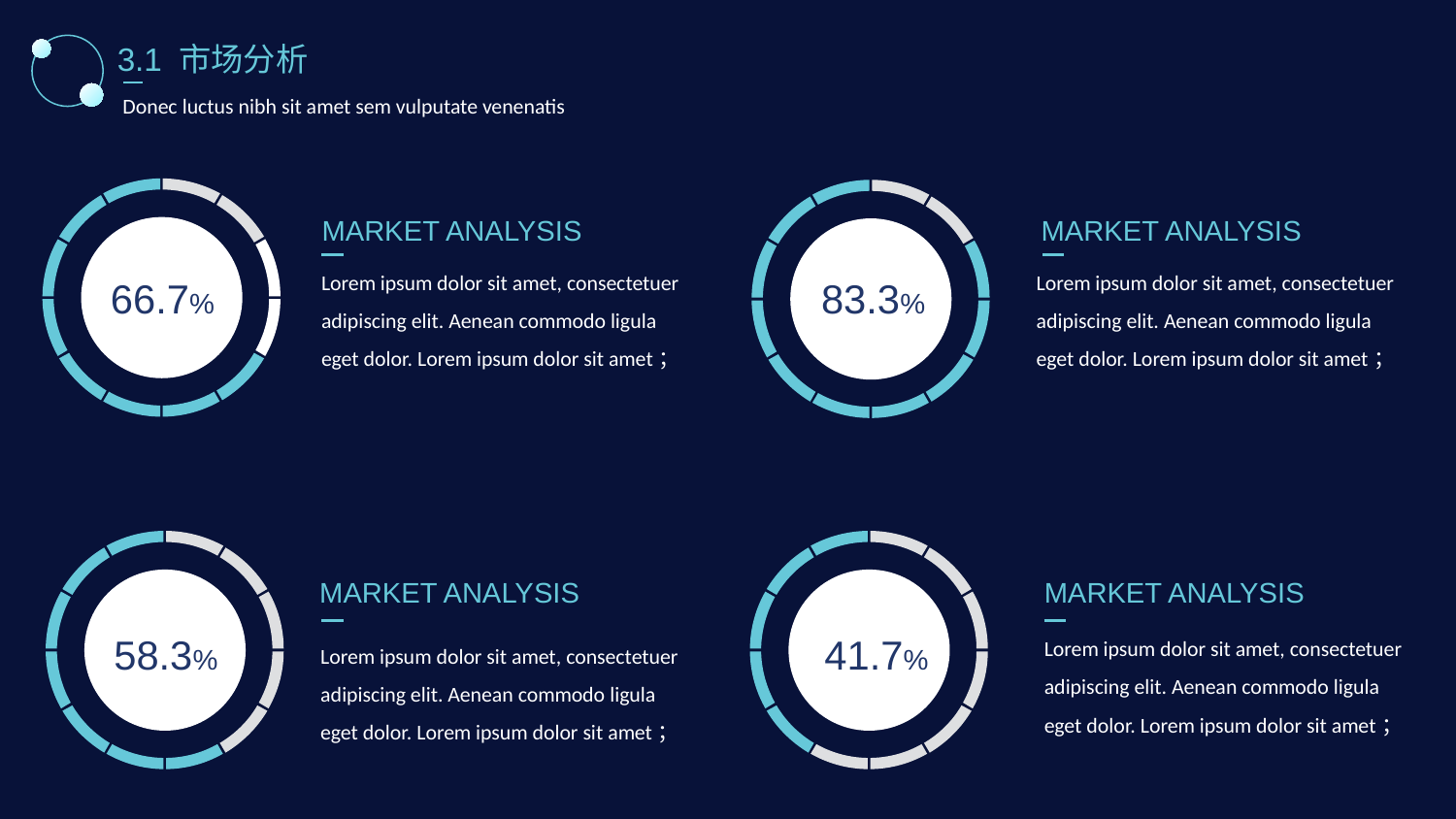

3.1 市场分析

Donec luctus nibh sit amet sem vulputate venenatis

MARKET ANALYSIS
MARKET ANALYSIS
Lorem ipsum dolor sit amet, consectetuer adipiscing elit. Aenean commodo ligula eget dolor. Lorem ipsum dolor sit amet；
Lorem ipsum dolor sit amet, consectetuer adipiscing elit. Aenean commodo ligula eget dolor. Lorem ipsum dolor sit amet；
66.7%
83.3%

MARKET ANALYSIS
MARKET ANALYSIS
Lorem ipsum dolor sit amet, consectetuer adipiscing elit. Aenean commodo ligula eget dolor. Lorem ipsum dolor sit amet；
58.3%
41.7%
Lorem ipsum dolor sit amet, consectetuer adipiscing elit. Aenean commodo ligula eget dolor. Lorem ipsum dolor sit amet；